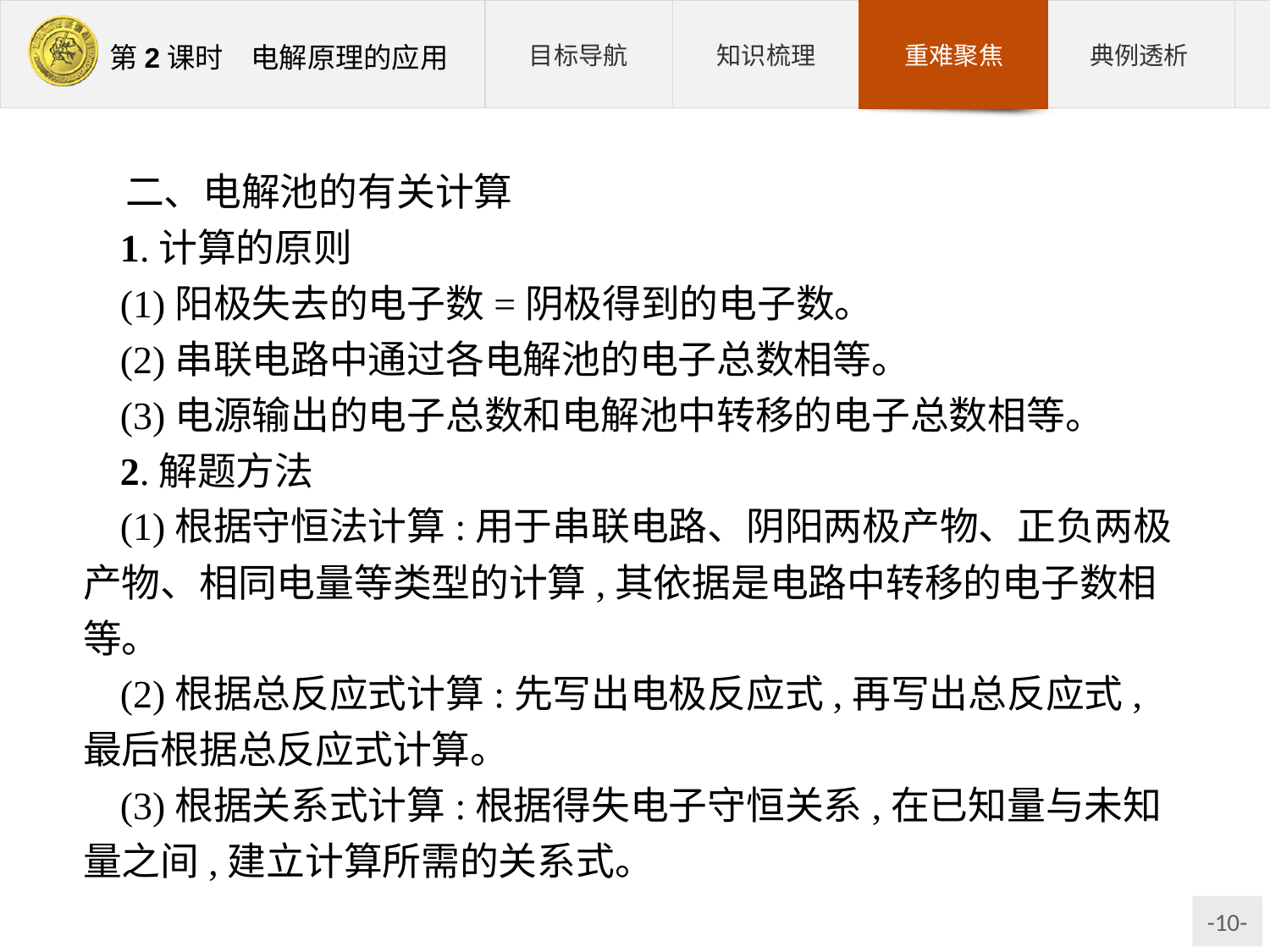

二、电解池的有关计算
1.计算的原则
(1)阳极失去的电子数=阴极得到的电子数。
(2)串联电路中通过各电解池的电子总数相等。
(3)电源输出的电子总数和电解池中转移的电子总数相等。
2.解题方法
(1)根据守恒法计算:用于串联电路、阴阳两极产物、正负两极产物、相同电量等类型的计算,其依据是电路中转移的电子数相等。
(2)根据总反应式计算:先写出电极反应式,再写出总反应式,最后根据总反应式计算。
(3)根据关系式计算:根据得失电子守恒关系,在已知量与未知量之间,建立计算所需的关系式。